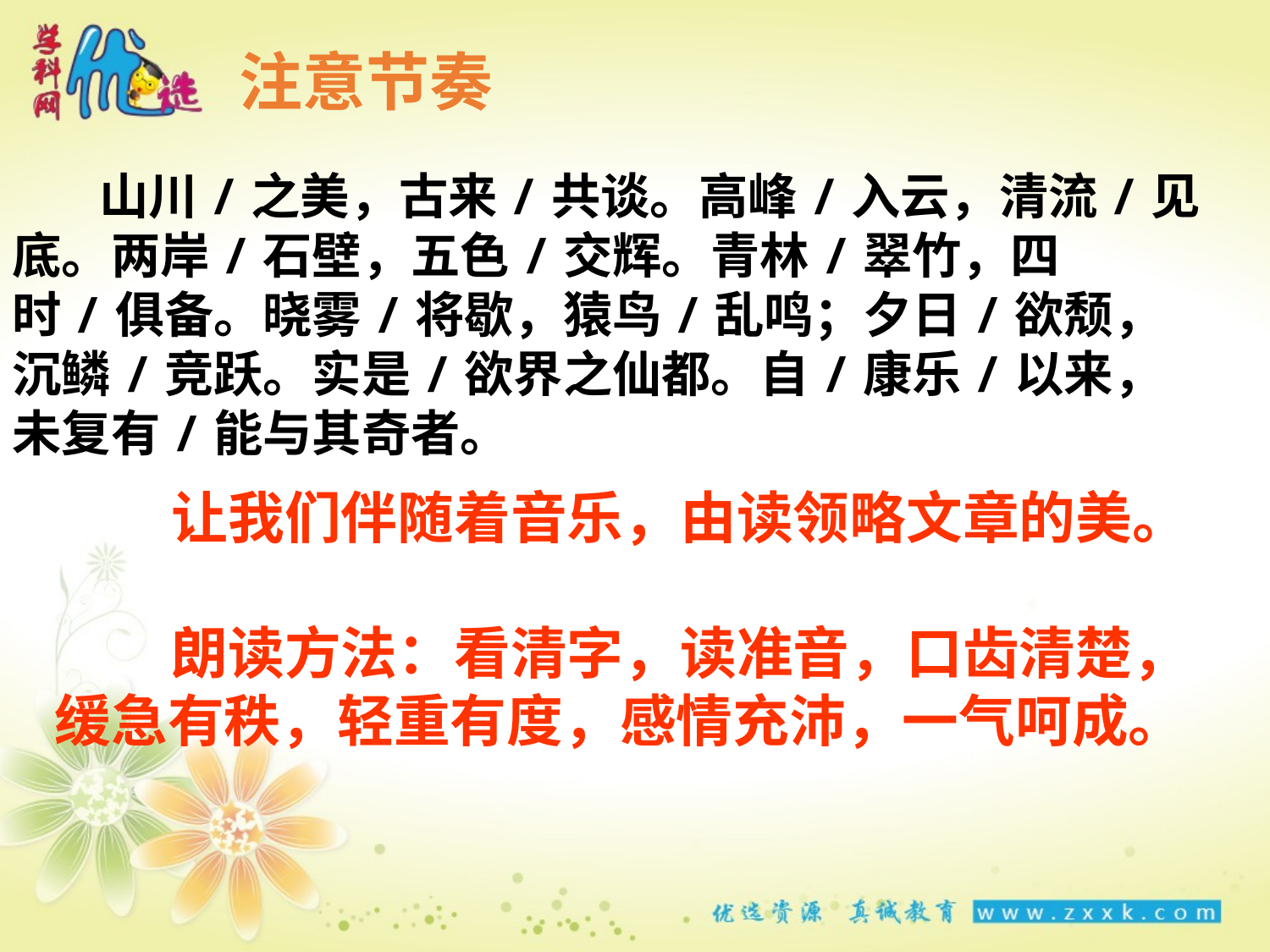

注意节奏
           山川/之美，古来/共谈。高峰/入云，清流/见底。两岸/石壁，五色/交辉。青林/翠竹，四时/俱备。晓雾/将歇，猿鸟/乱鸣；夕日/欲颓，沉鳞/竞跃。实是/欲界之仙都。自/康乐/以来，未复有/能与其奇者。
        让我们伴随着音乐，由读领略文章的美。

        朗读方法：看清字，读准音，口齿清楚，缓急有秩，轻重有度，感情充沛，一气呵成。